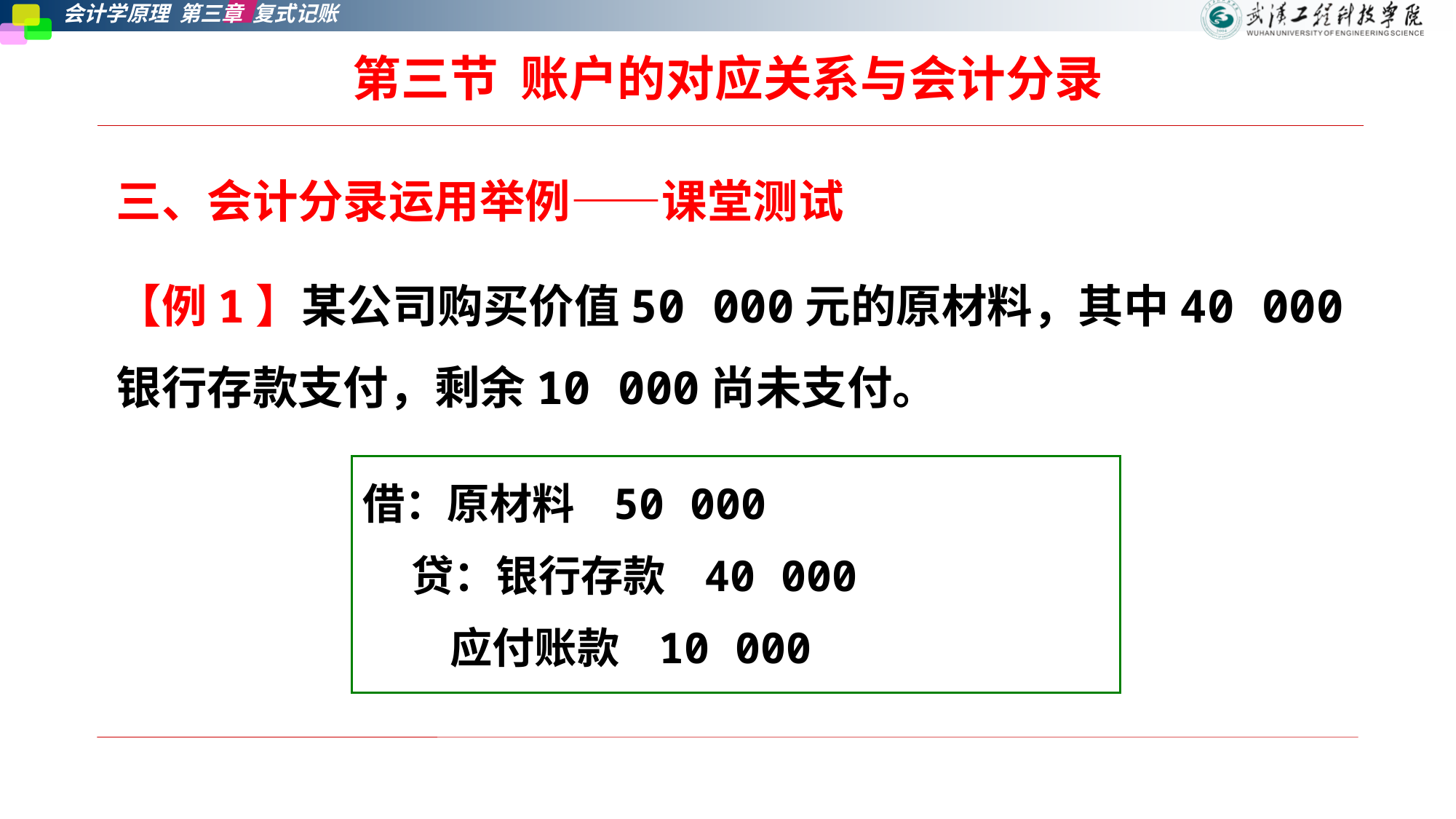

# 第三节  账户的对应关系与会计分录
三、会计分录运用举例——课堂测试
【例1】某公司购买价值50 000元的原材料，其中40 000银行存款支付，剩余10 000尚未支付。
借：原材料   50 000
    贷：银行存款   40 000
        应付账款   10 000